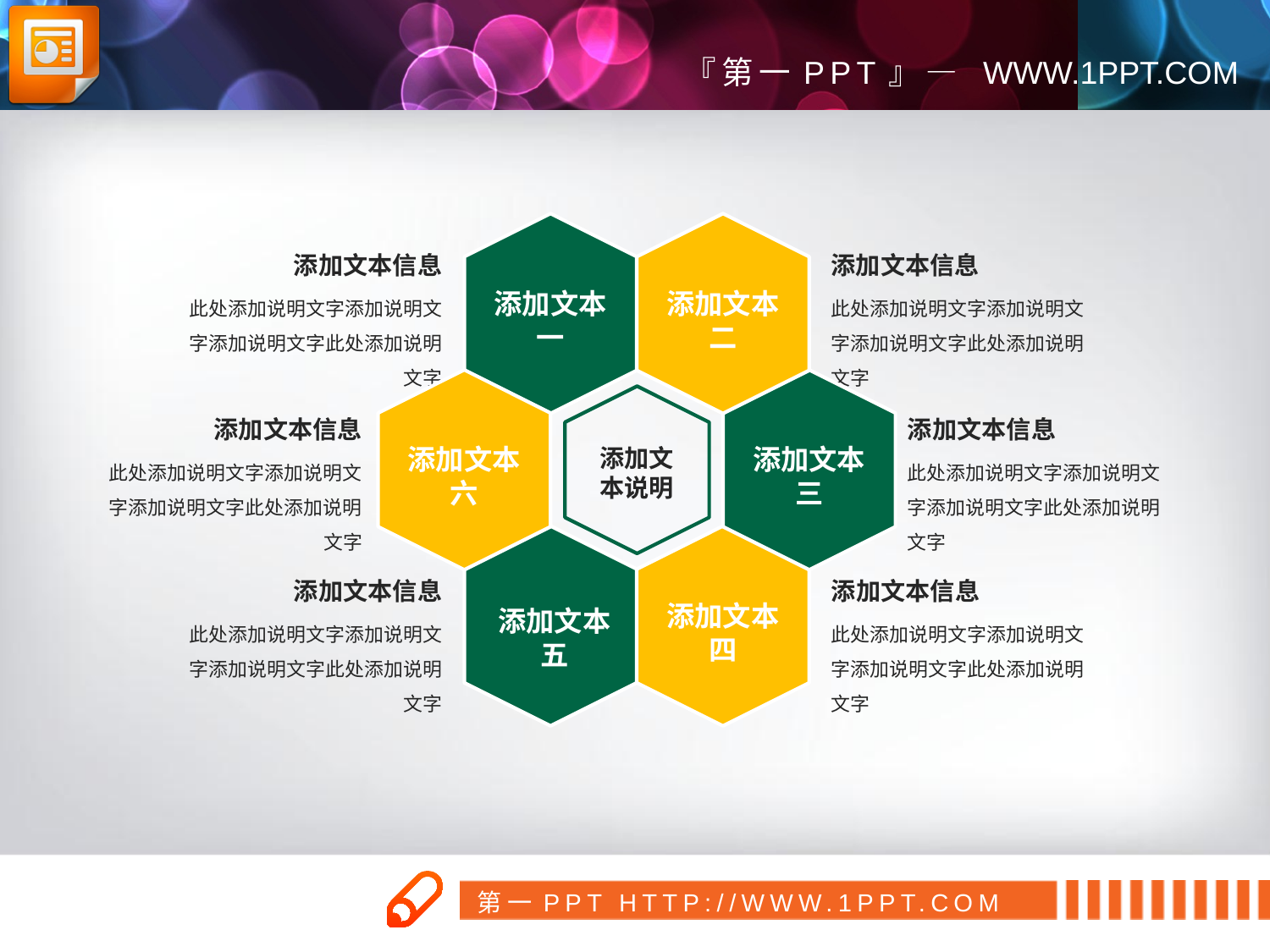

添加文本一

添加文本二
添加文本信息
此处添加说明文字添加说明文字添加说明文字此处添加说明文字
添加文本信息
此处添加说明文字添加说明文字添加说明文字此处添加说明文字

添加文本六

添加文本三

添加文本信息
此处添加说明文字添加说明文字添加说明文字此处添加说明文字
添加文本信息
此处添加说明文字添加说明文字添加说明文字此处添加说明文字
添加文本说明

添加文本五

添加文本四
添加文本信息
此处添加说明文字添加说明文字添加说明文字此处添加说明文字
添加文本信息
此处添加说明文字添加说明文字添加说明文字此处添加说明文字